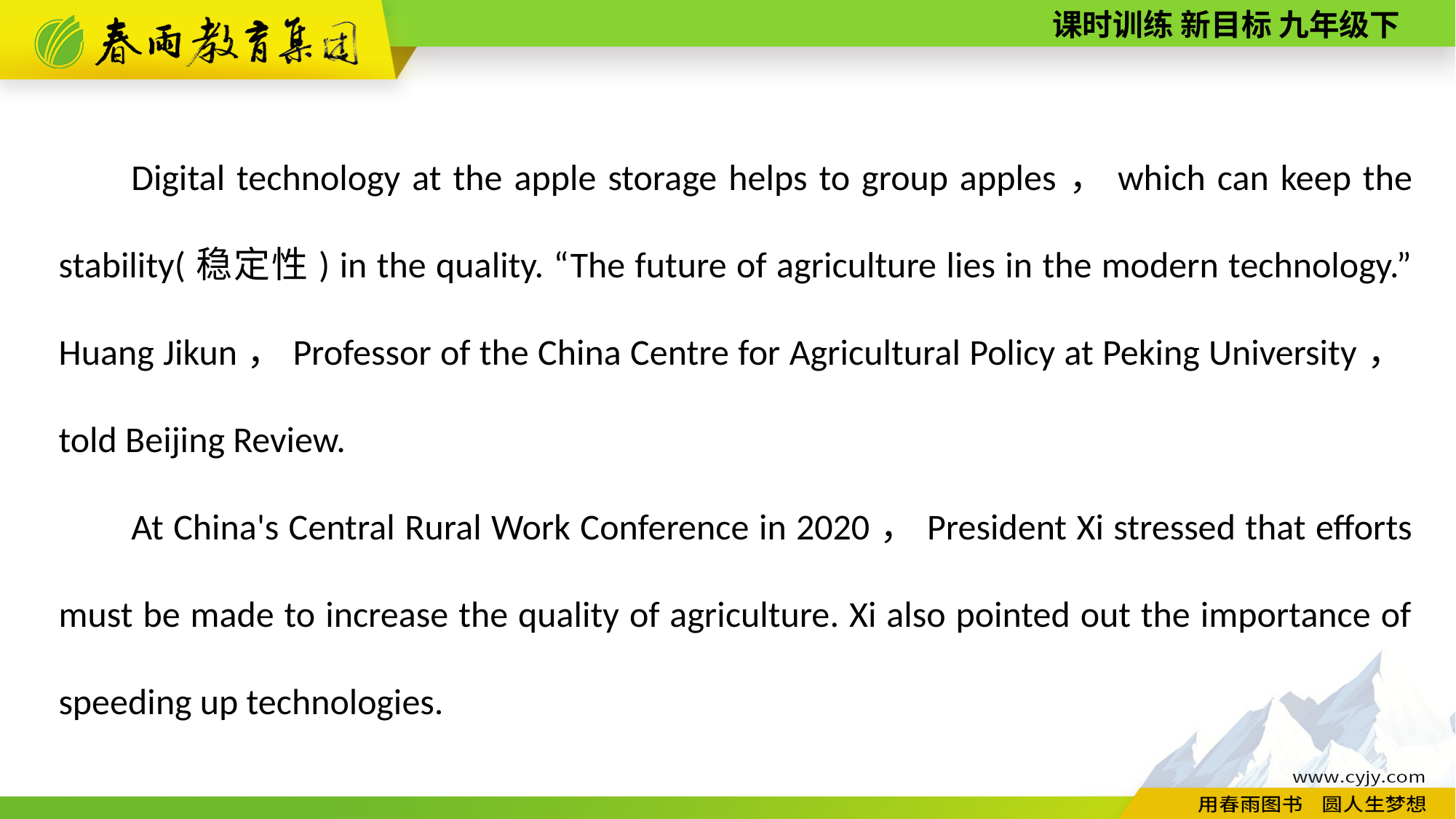

Digital technology at the apple storage helps to group apples，which can keep the stability(稳定性) in the quality. “The future of agriculture lies in the modern technology.” Huang Jikun，Professor of the China Centre for Agricultural Policy at Peking University，told Beijing Review.
At China's Central Rural Work Conference in 2020，President Xi stressed that efforts must be made to increase the quality of agriculture. Xi also pointed out the importance of speeding up technologies.